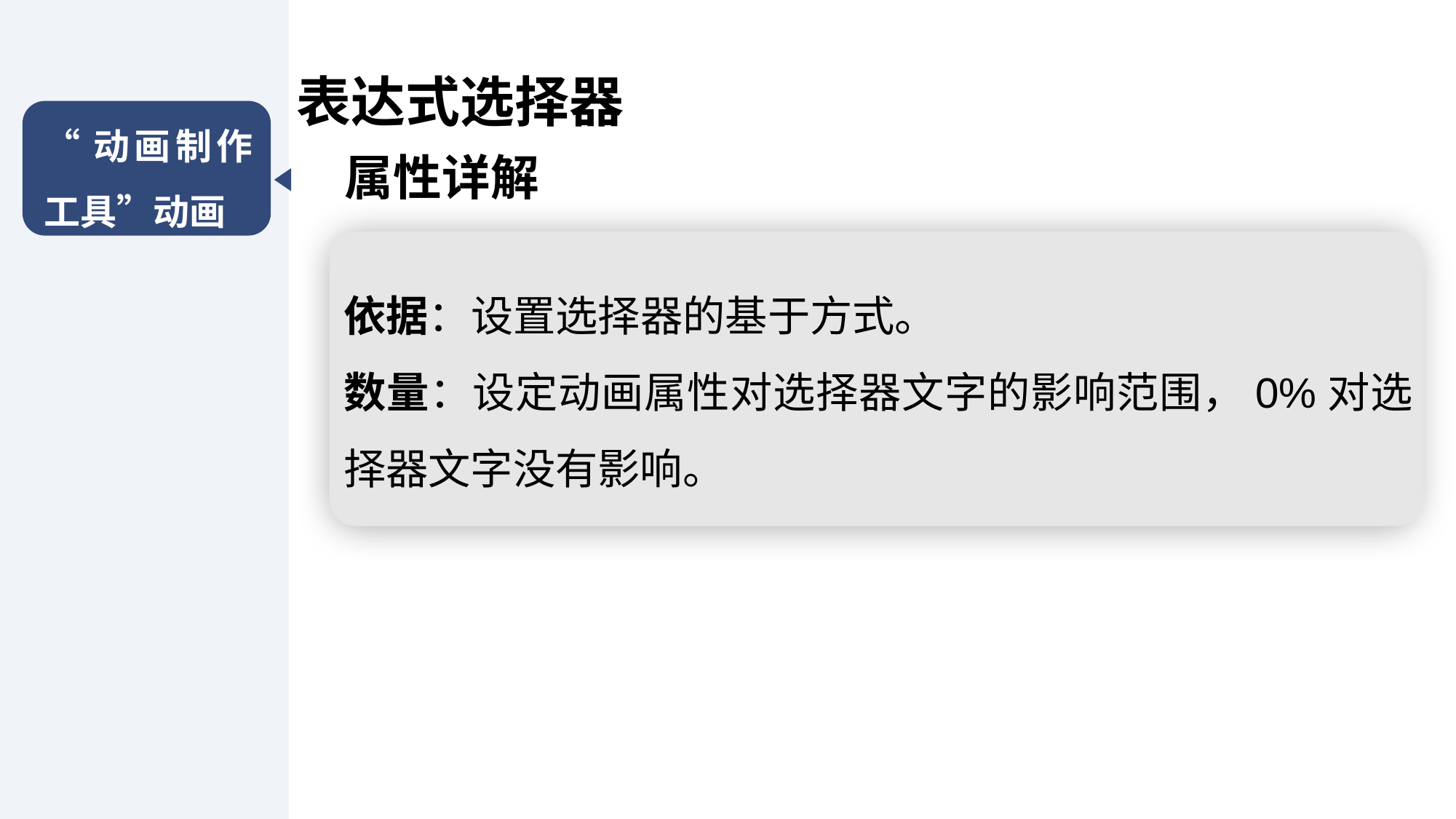

表达式选择器
“动画制作工具”动画

属性详解

依据：设置选择器的基于方式。
数量：设定动画属性对选择器文字的影响范围，0%对选择器文字没有影响。